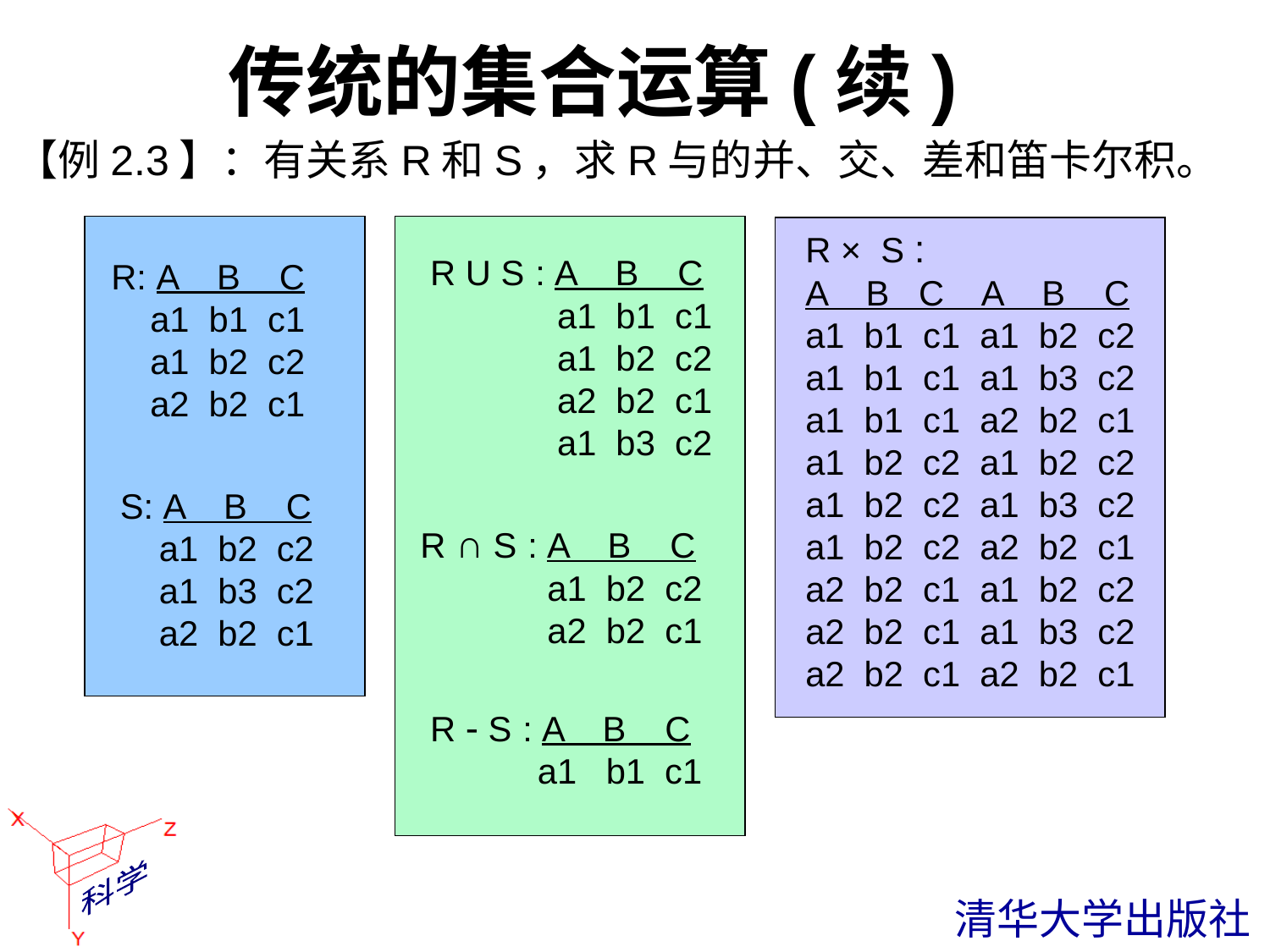

# 传统的集合运算(续)
【例2.3】：有关系R和S，求R与的并、交、差和笛卡尔积。

R ×  S :
A    B   C    A    B    C
a1  b1  c1  a1  b2  c2
a1  b1  c1  a1  b3  c2
a1  b1  c1  a2  b2  c1
a1  b2  c2  a1  b2  c2
a1  b2  c2  a1  b3  c2
a1  b2  c2  a2  b2  c1
a2  b2  c1  a1  b2  c2
a2  b2  c1  a1  b3  c2
a2  b2  c1  a2  b2  c1
R U S : A    B    C
    	a1  b1  c1
    	a1  b2  c2
    	a2  b2  c1
	a1  b3  c2
R: A    B    C
    a1  b1  c1
    a1  b2  c2
    a2  b2  c1
S: A    B    C
    a1  b2  c2
    a1  b3  c2
    a2  b2  c1
R ∩ S : A    B    C
    	a1  b2  c2
    	a2  b2  c1
R - S : A    B    C
           a1   b1  c1
      清华大学出版社